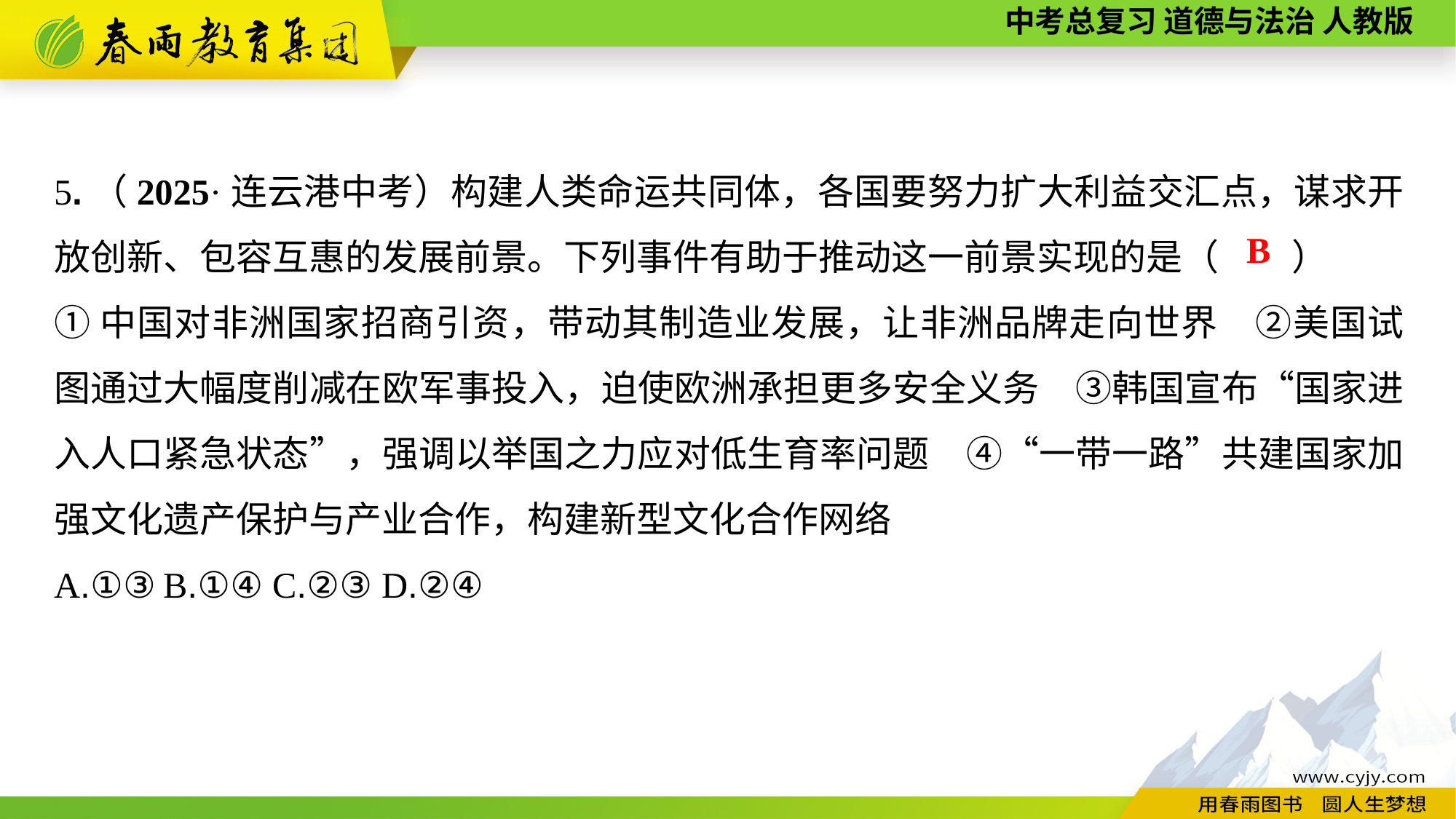

5.（2025·连云港中考）构建人类命运共同体，各国要努力扩大利益交汇点，谋求开放创新、包容互惠的发展前景。下列事件有助于推动这一前景实现的是（　　）
①中国对非洲国家招商引资，带动其制造业发展，让非洲品牌走向世界　②美国试图通过大幅度削减在欧军事投入，迫使欧洲承担更多安全义务　③韩国宣布“国家进入人口紧急状态”，强调以举国之力应对低生育率问题　④“一带一路”共建国家加强文化遗产保护与产业合作，构建新型文化合作网络
A.①③	B.①④	C.②③	D.②④
B